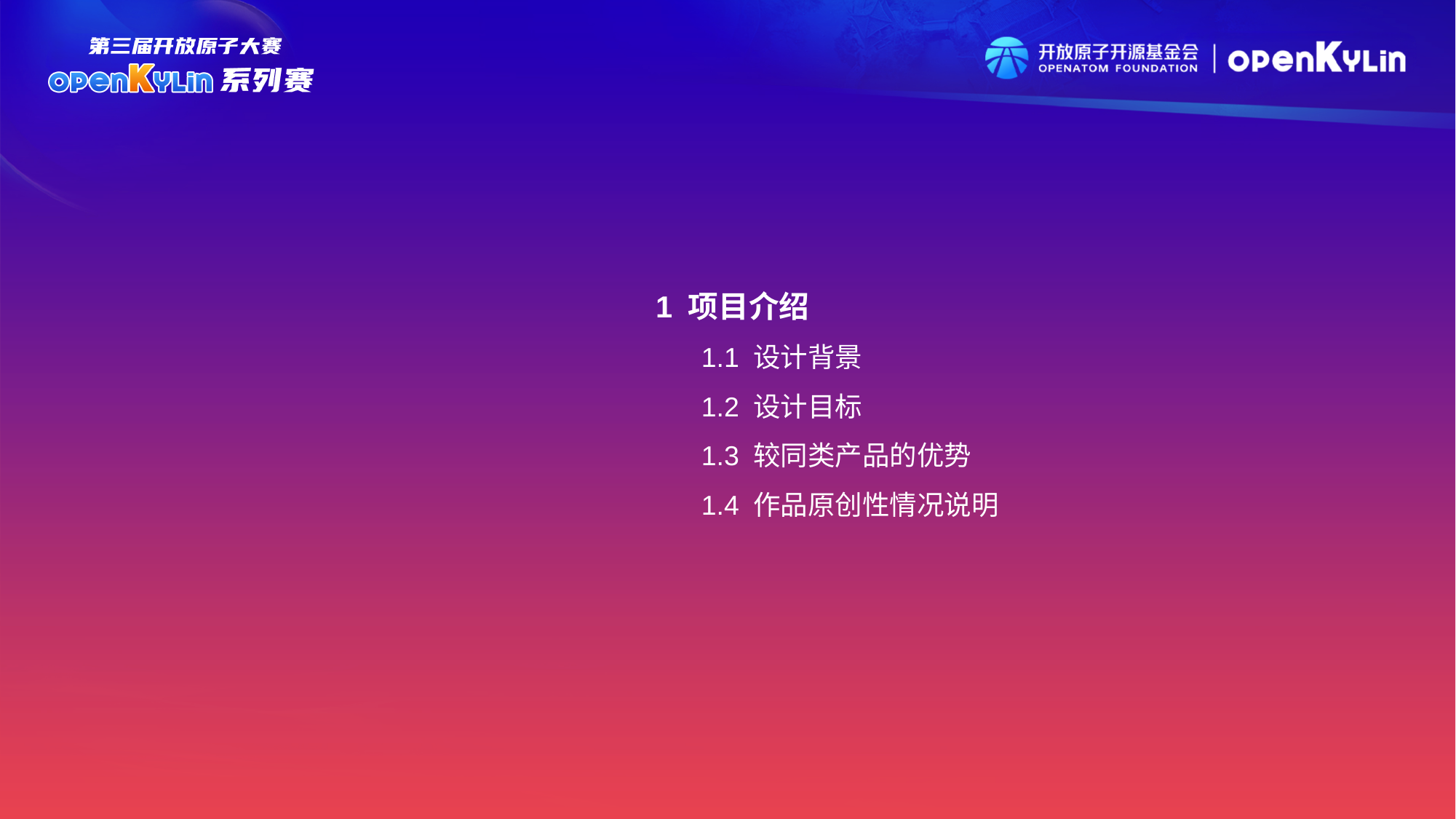

1 项目介绍
      1.1 设计背景
      1.2 设计目标
      1.3 较同类产品的优势
      1.4 作品原创性情况说明